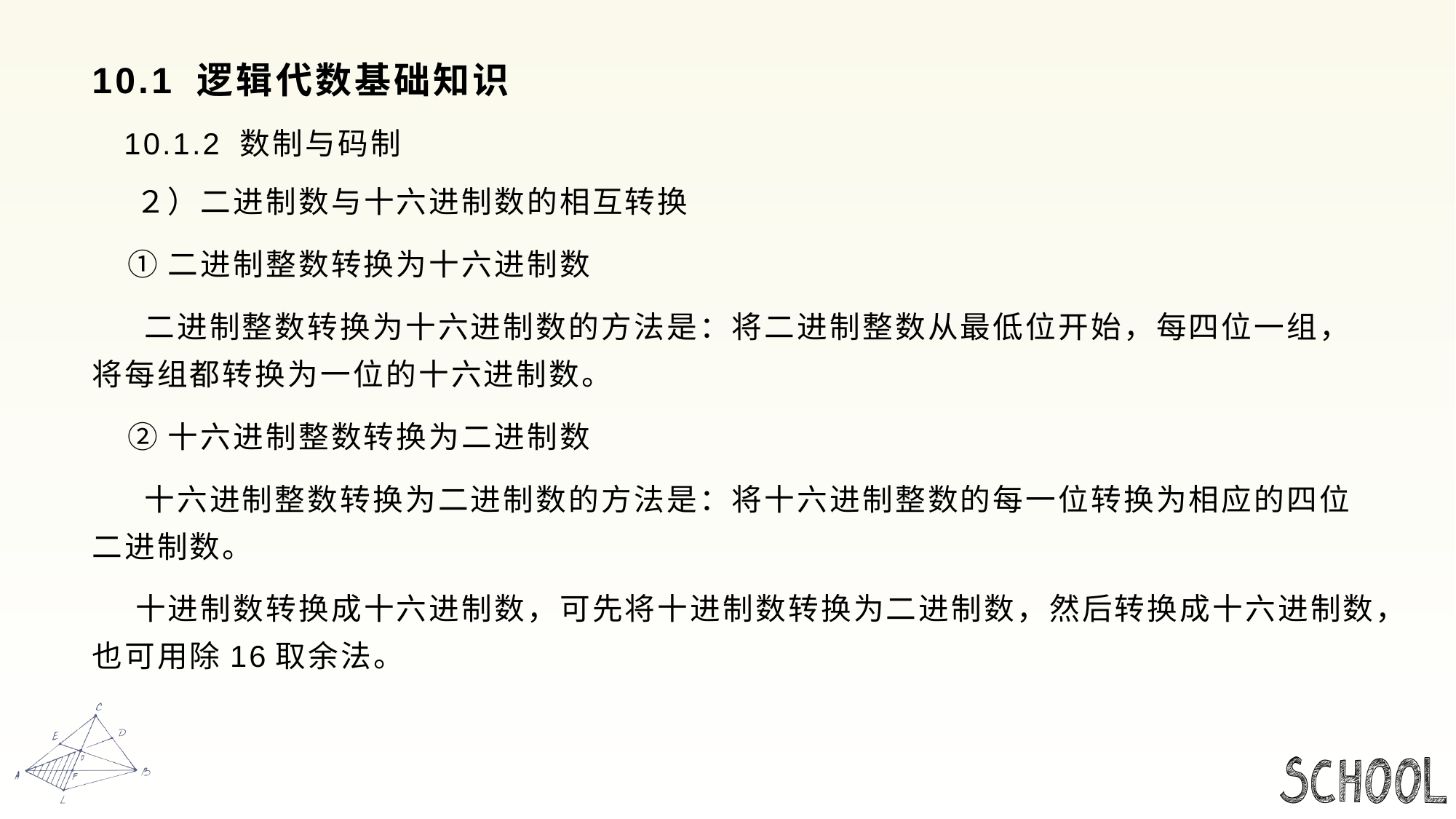

# 10.1 逻辑代数基础知识
   10.1.2 数制与码制
    ２）二进制数与十六进制数的相互转换
    ①二进制整数转换为十六进制数
     二进制整数转换为十六进制数的方法是：将二进制整数从最低位开始，每四位一组，将每组都转换为一位的十六进制数。
    ②十六进制整数转换为二进制数
     十六进制整数转换为二进制数的方法是：将十六进制整数的每一位转换为相应的四位二进制数。
    十进制数转换成十六进制数，可先将十进制数转换为二进制数，然后转换成十六进制数，也可用除16取余法。